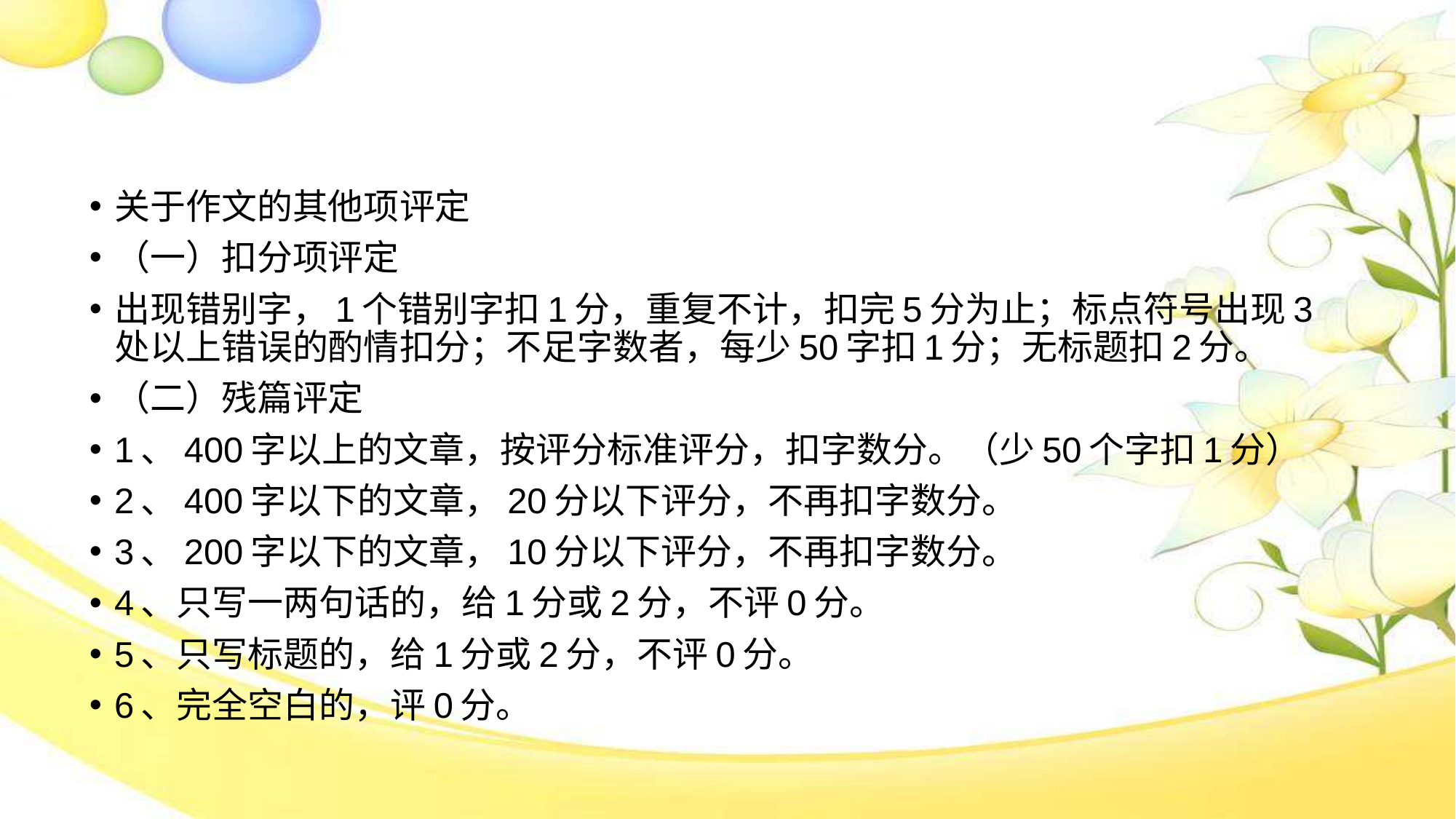

#
关于作文的其他项评定
（一）扣分项评定
出现错别字，1个错别字扣1分，重复不计，扣完5分为止；标点符号出现3处以上错误的酌情扣分；不足字数者，每少50字扣1分；无标题扣2分。
（二）残篇评定
1、400字以上的文章，按评分标准评分，扣字数分。（少50个字扣1分）
2、400字以下的文章，20分以下评分，不再扣字数分。
3、200字以下的文章，10分以下评分，不再扣字数分。
4、只写一两句话的，给1分或2分，不评0分。
5、只写标题的，给1分或2分，不评0分。
6、完全空白的，评0分。